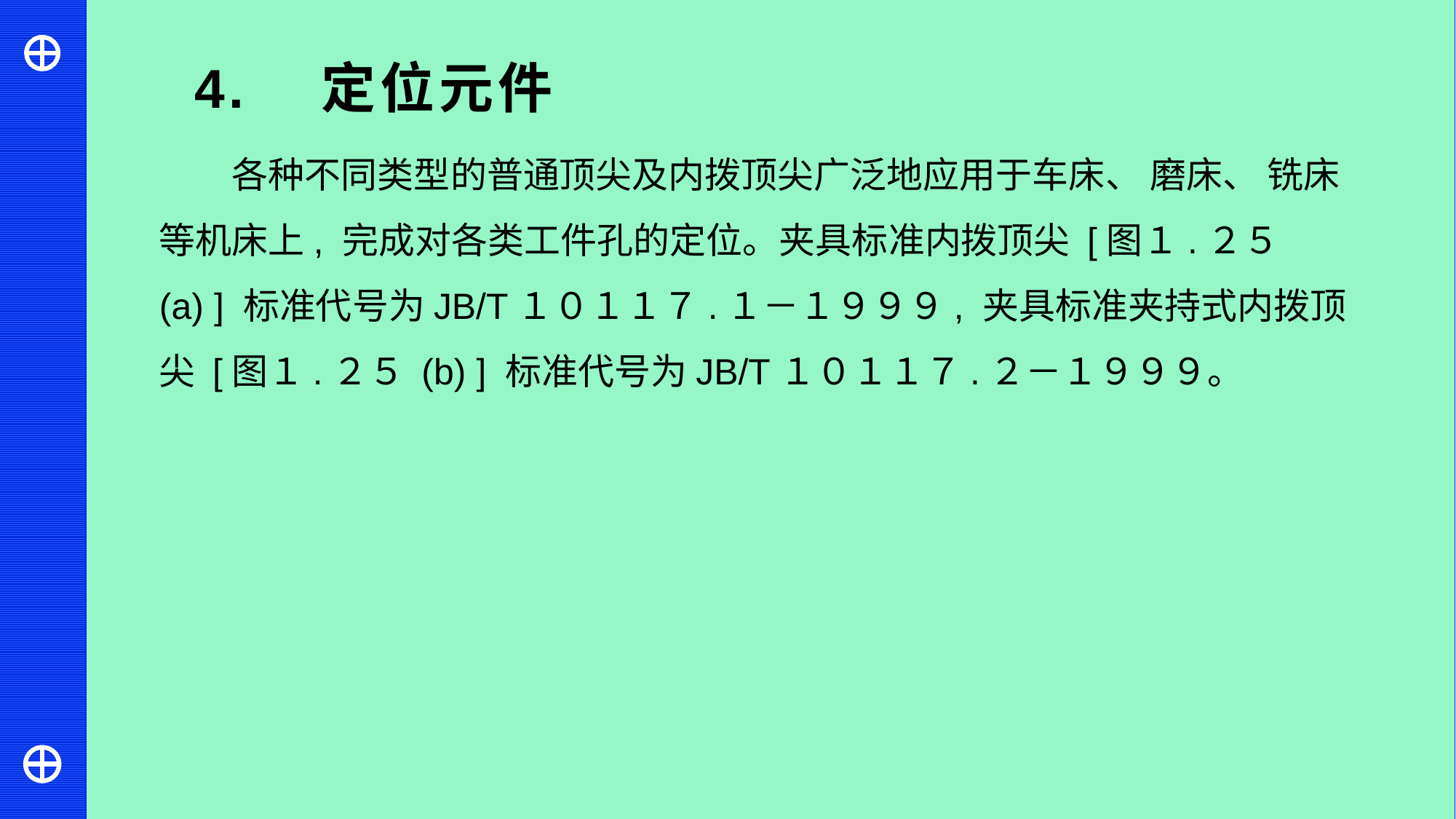

4.   定位元件
各种不同类型的普通顶尖及内拨顶尖广泛地应用于车床、 磨床、 铣床等机床上, 完成对各类工件孔的定位。夹具标准内拨顶尖 [图１.２５ (a) ] 标准代号为JB/T１０１１７.１－１９９９, 夹具标准夹持式内拨顶尖 [图１.２５ (b) ] 标准代号为JB/T１０１１７.２－１９９９。